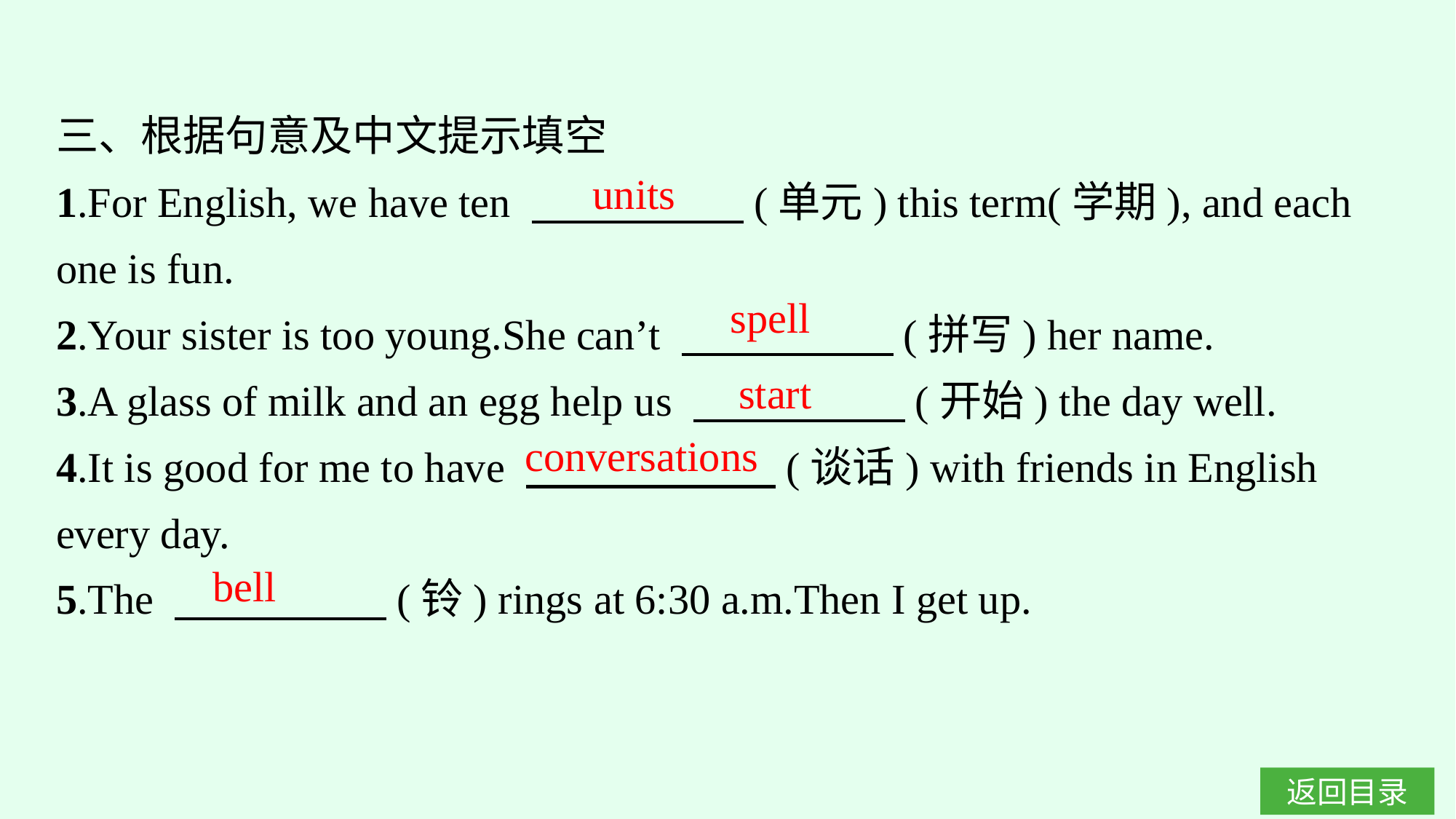

三、根据句意及中文提示填空
1.For English, we have ten 　　　　　(单元) this term(学期), and each one is fun.
2.Your sister is too young.She can’t 　　　　　(拼写) her name.
3.A glass of milk and an egg help us 　　　　　(开始) the day well.
4.It is good for me to have 　　　    　　(谈话) with friends in English every day.
5.The 　　　　　(铃) rings at 6:30 a.m.Then I get up.
units
spell
start
conversations
bell